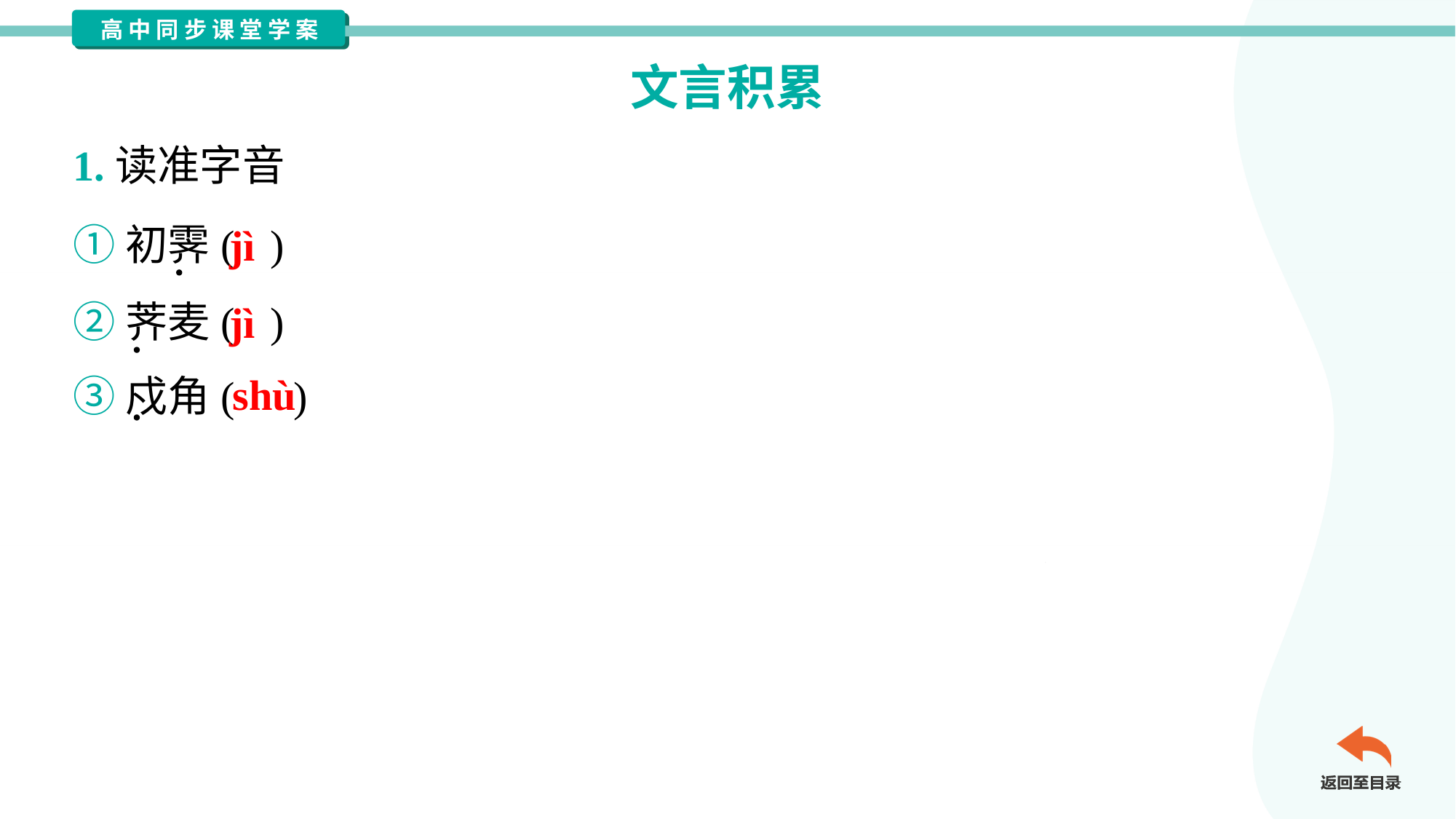

文言积累
1.读准字音
①初霁(   )
②荠麦(   )
③戍角(     )
jì
jì

shù